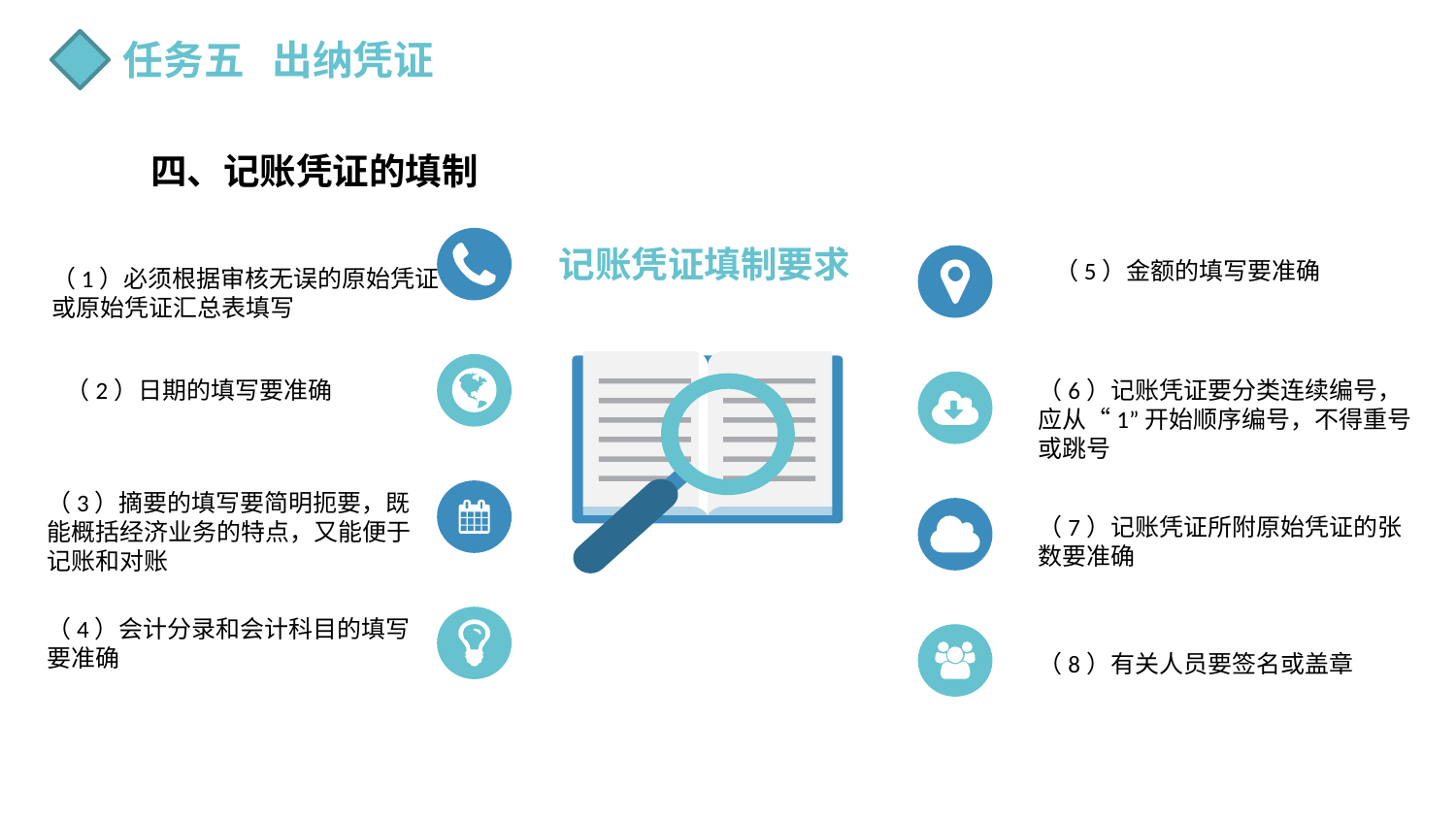

任务五   出纳凭证

四、记账凭证的填制

记账凭证填制要求

（5）金额的填写要准确
（1）必须根据审核无误的原始凭证或原始凭证汇总表填写

（2）日期的填写要准确
（6）记账凭证要分类连续编号，应从“1”开始顺序编号，不得重号或跳号
（3）摘要的填写要简明扼要，既能概括经济业务的特点，又能便于记账和对账
（7）记账凭证所附原始凭证的张数要准确
（4）会计分录和会计科目的填写要准确
（8）有关人员要签名或盖章